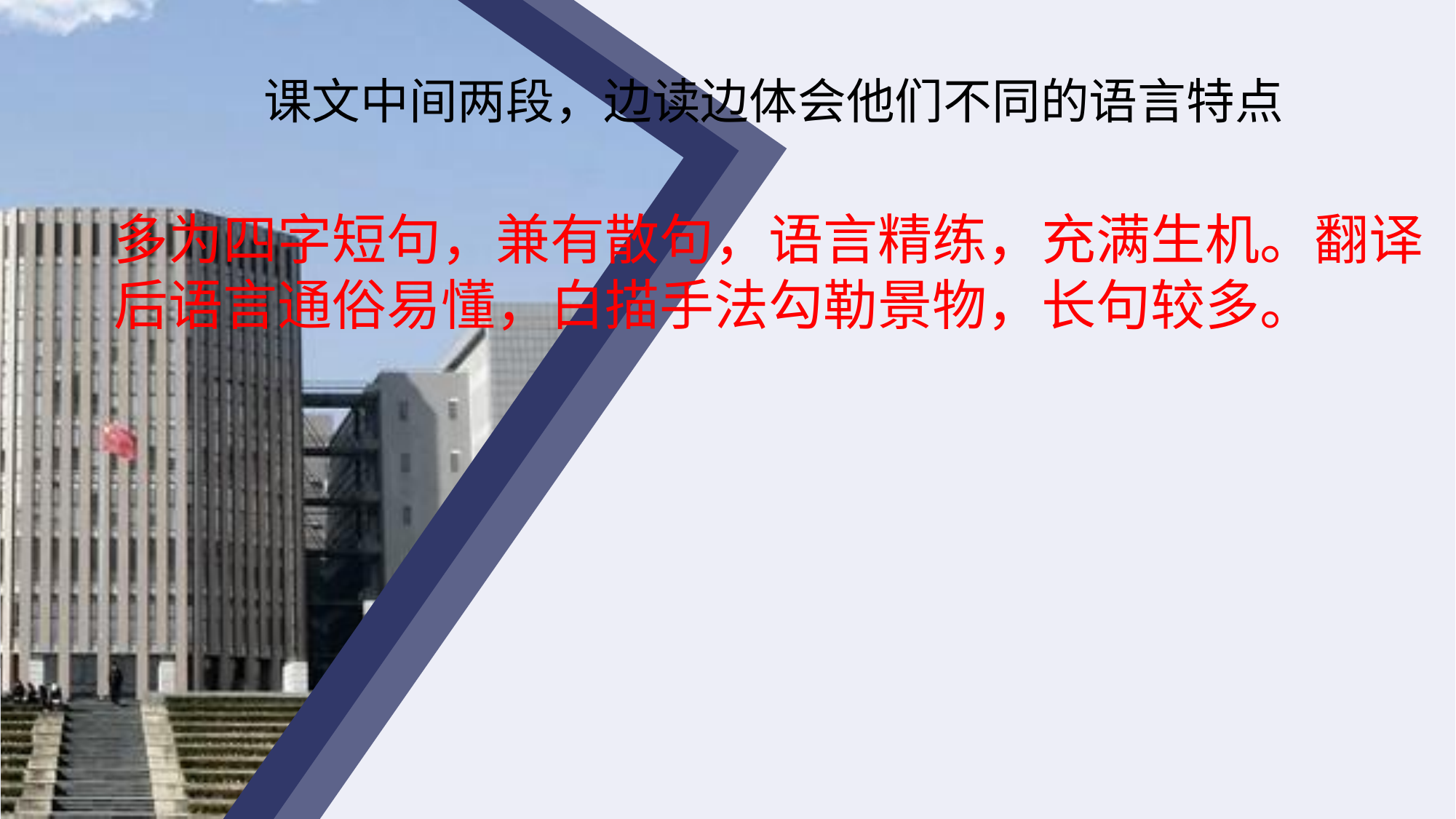

课文中间两段，边读边体会他们不同的语言特点
多为四字短句，兼有散句，语言精练，充满生机。翻译后语言通俗易懂，白描手法勾勒景物，长句较多。